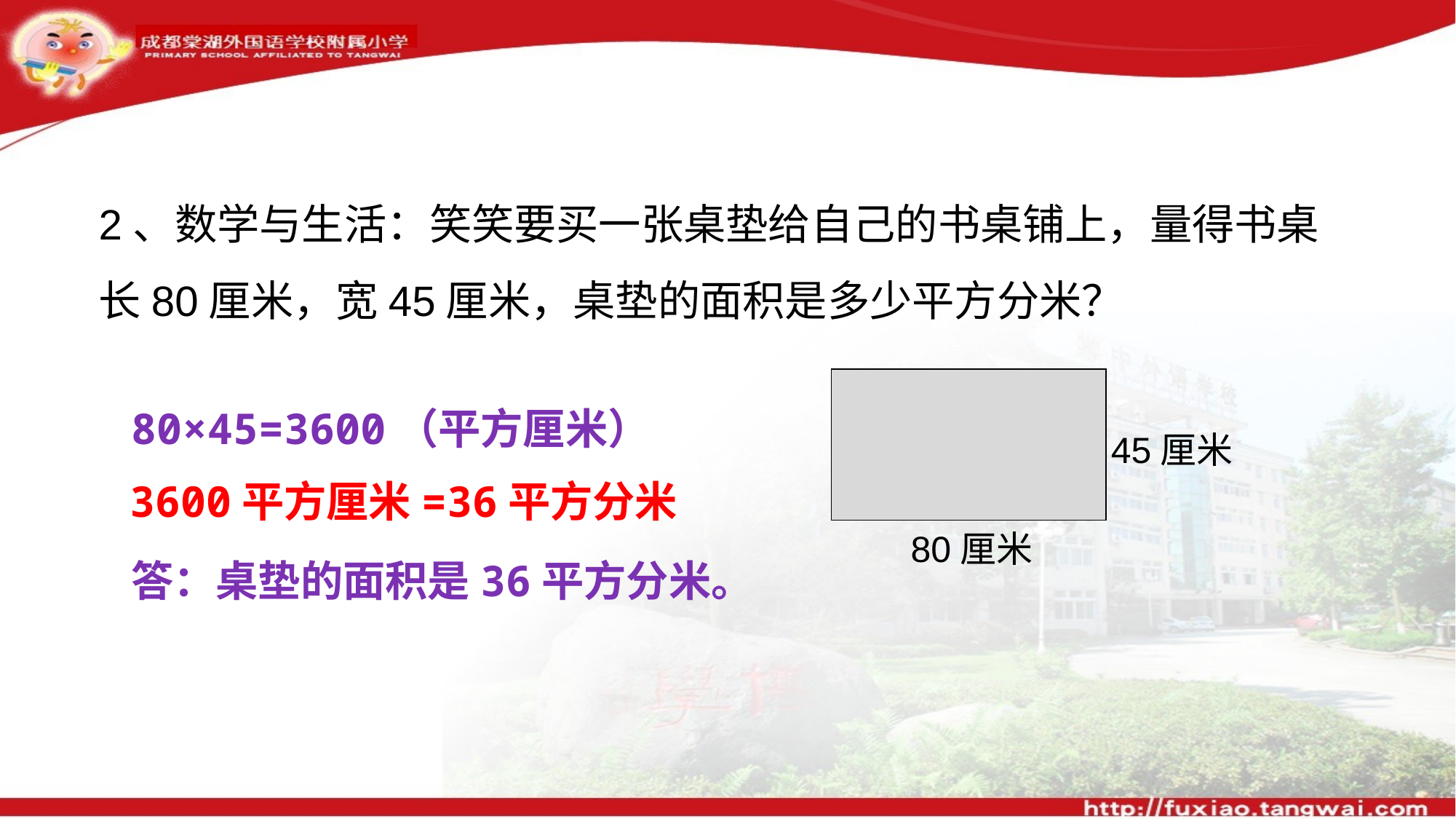

2、数学与生活：笑笑要买一张桌垫给自己的书桌铺上，量得书桌长80厘米，宽45厘米，桌垫的面积是多少平方分米？

45厘米

80厘米

80×45=3600（平方厘米）
3600平方厘米=36平方分米
答：桌垫的面积是36平方分米。